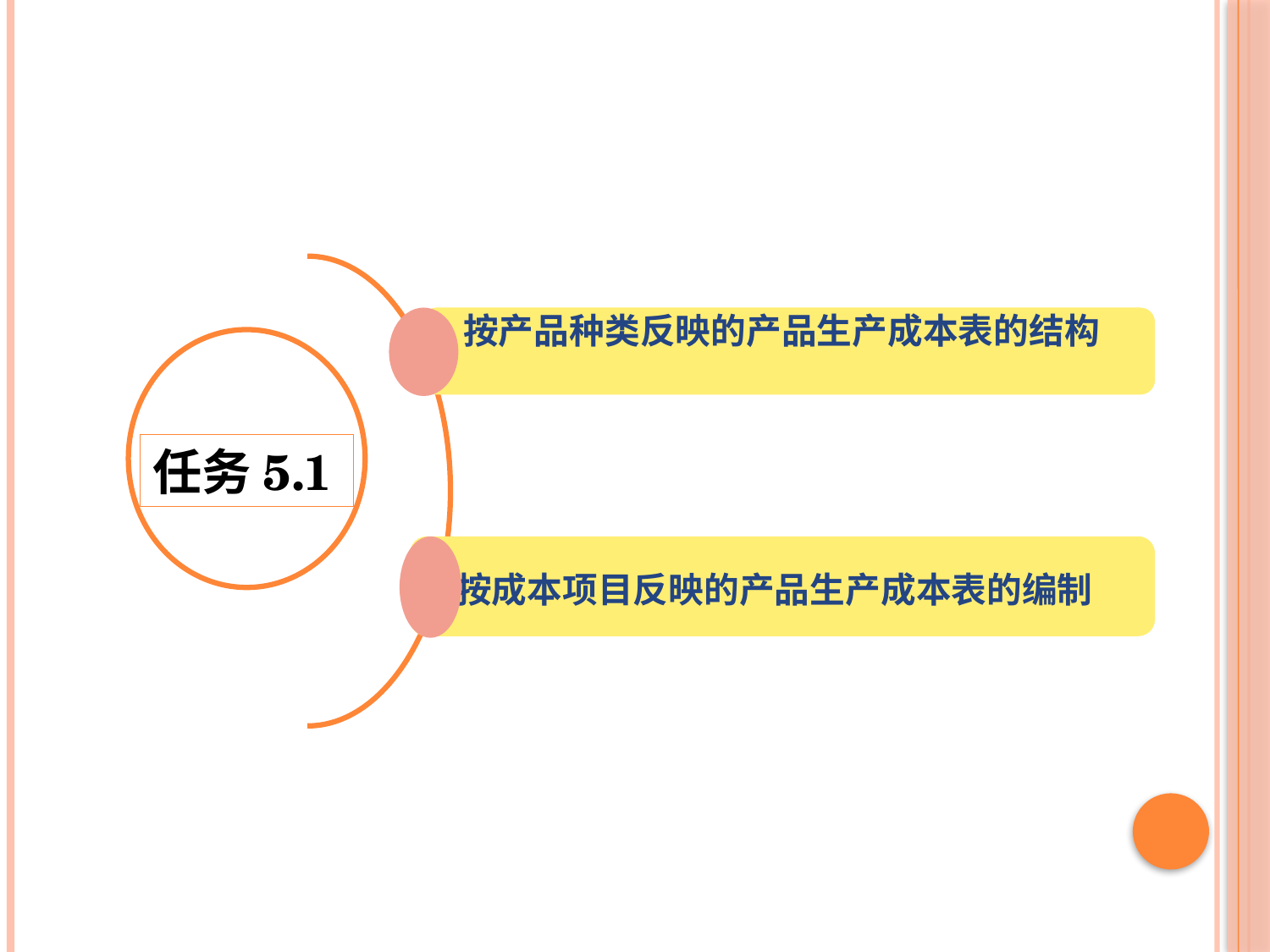

按产品种类反映的产品生产成本表的结构

任务5.1

  按成本项目反映的产品生产成本表的编制